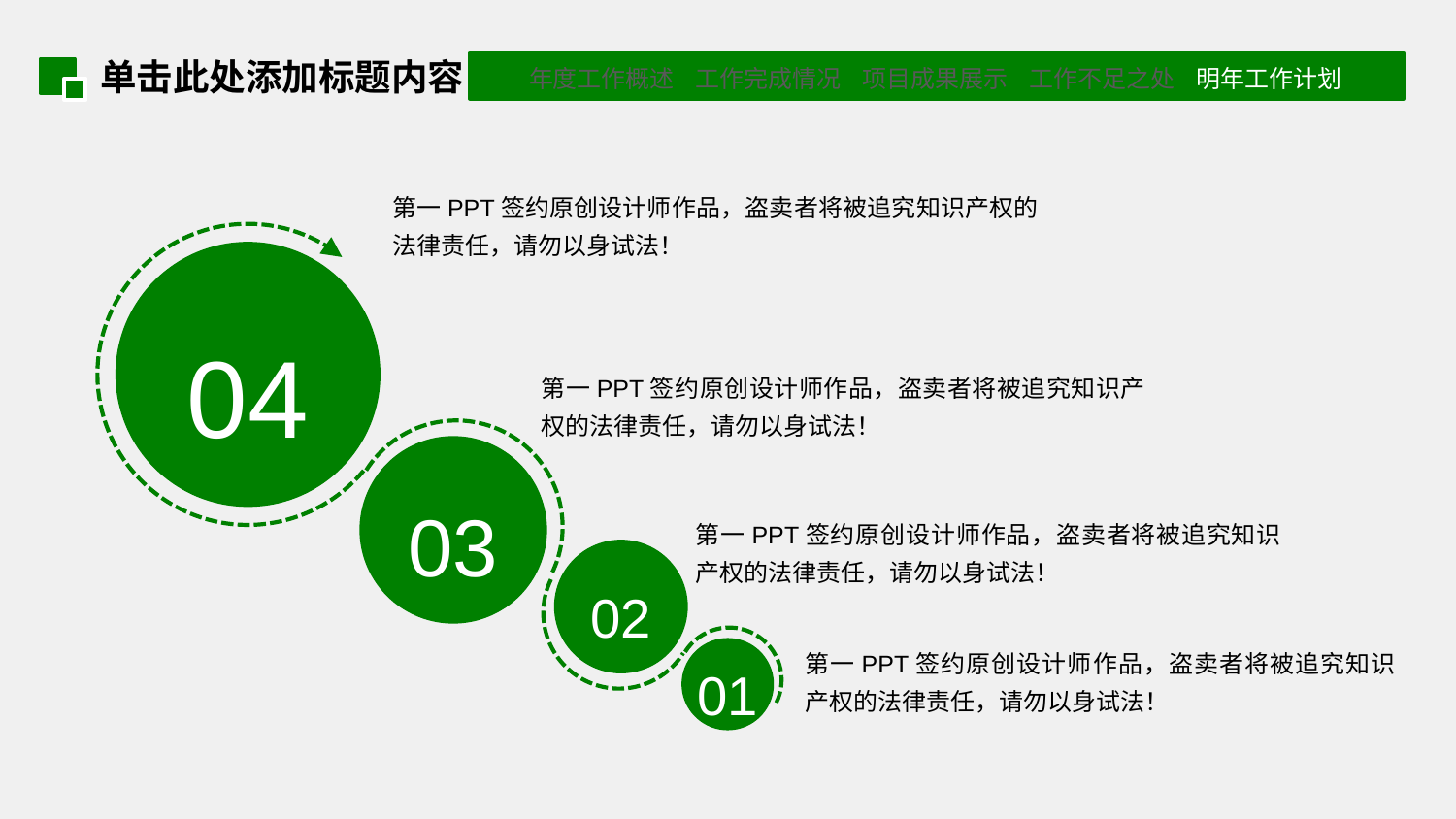

单击此处添加标题内容
第一PPT签约原创设计师作品，盗卖者将被追究知识产权的法律责任，请勿以身试法！

04
第一PPT签约原创设计师作品，盗卖者将被追究知识产权的法律责任，请勿以身试法！
03
第一PPT签约原创设计师作品，盗卖者将被追究知识产权的法律责任，请勿以身试法！
02
第一PPT签约原创设计师作品，盗卖者将被追究知识产权的法律责任，请勿以身试法！
01